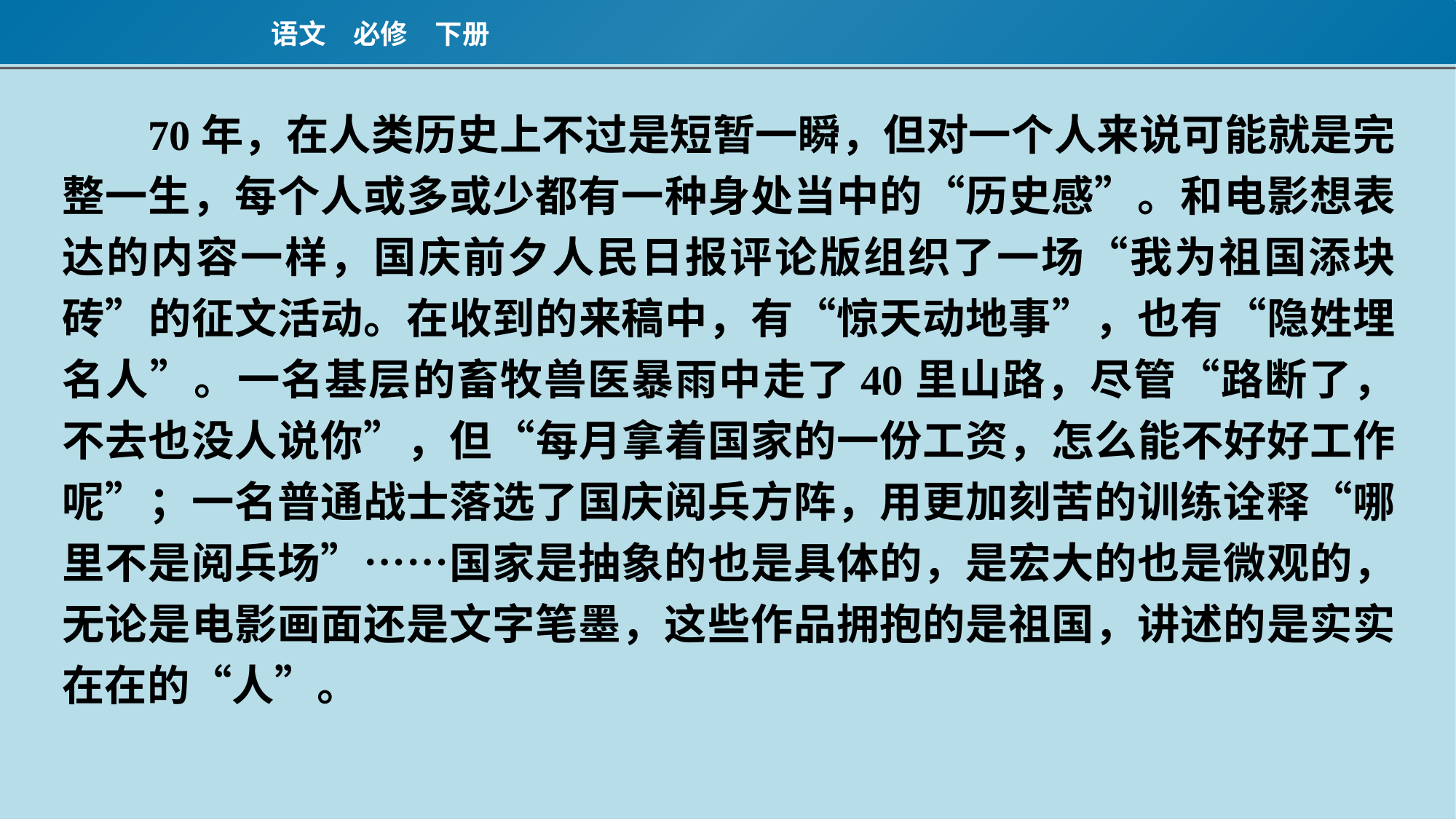

70年，在人类历史上不过是短暂一瞬，但对一个人来说可能就是完整一生，每个人或多或少都有一种身处当中的“历史感”。和电影想表达的内容一样，国庆前夕人民日报评论版组织了一场“我为祖国添块砖”的征文活动。在收到的来稿中，有“惊天动地事”，也有“隐姓埋名人”。一名基层的畜牧兽医暴雨中走了40里山路，尽管“路断了，不去也没人说你”，但“每月拿着国家的一份工资，怎么能不好好工作呢”；一名普通战士落选了国庆阅兵方阵，用更加刻苦的训练诠释“哪里不是阅兵场”……国家是抽象的也是具体的，是宏大的也是微观的，无论是电影画面还是文字笔墨，这些作品拥抱的是祖国，讲述的是实实在在的“人”。